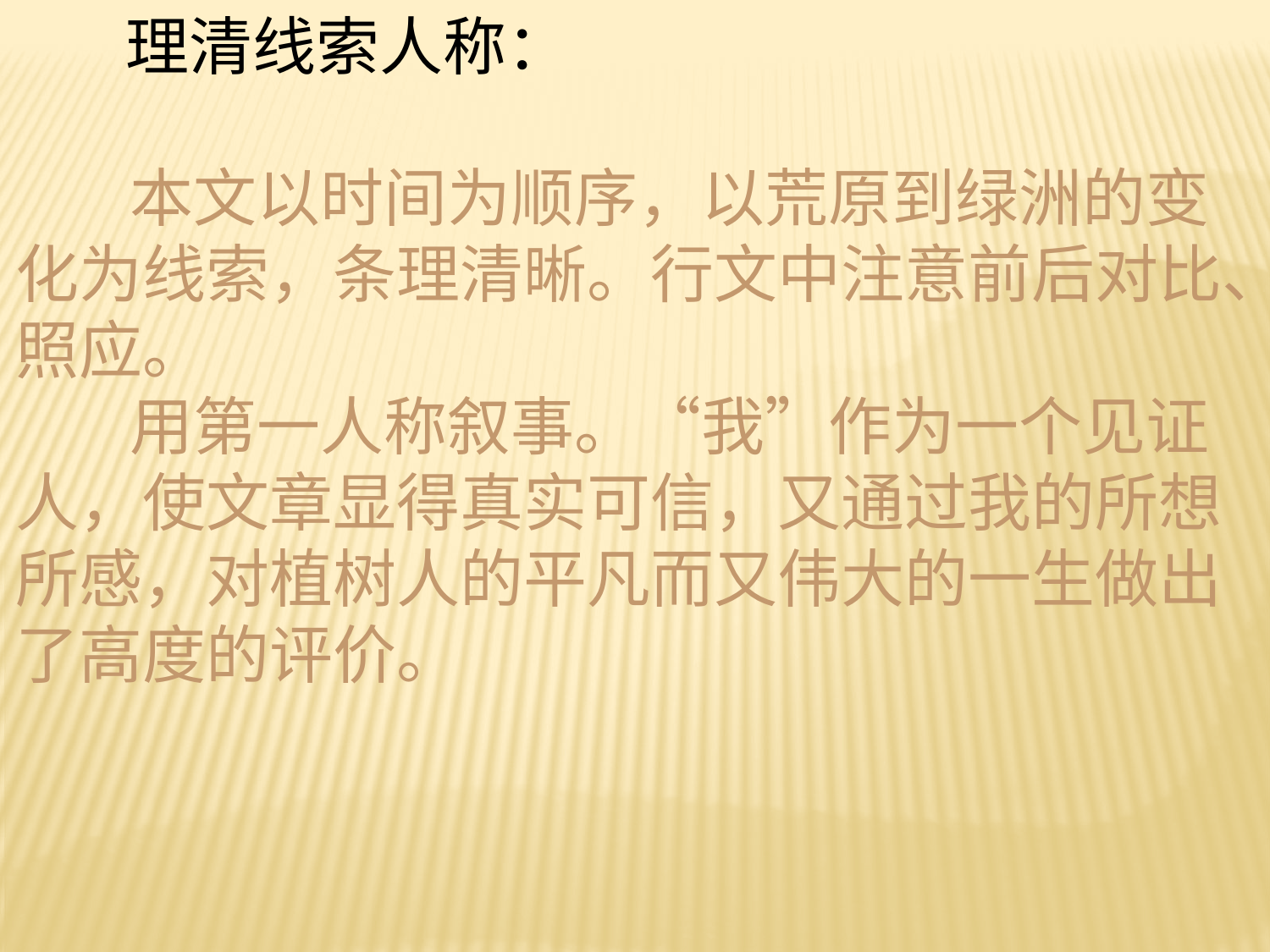

理清线索人称：

       本文以时间为顺序，以荒原到绿洲的变化为线索，条理清晰。行文中注意前后对比、照应。
       用第一人称叙事。“我”作为一个见证人，使文章显得真实可信，又通过我的所想所感，对植树人的平凡而又伟大的一生做出了高度的评价。